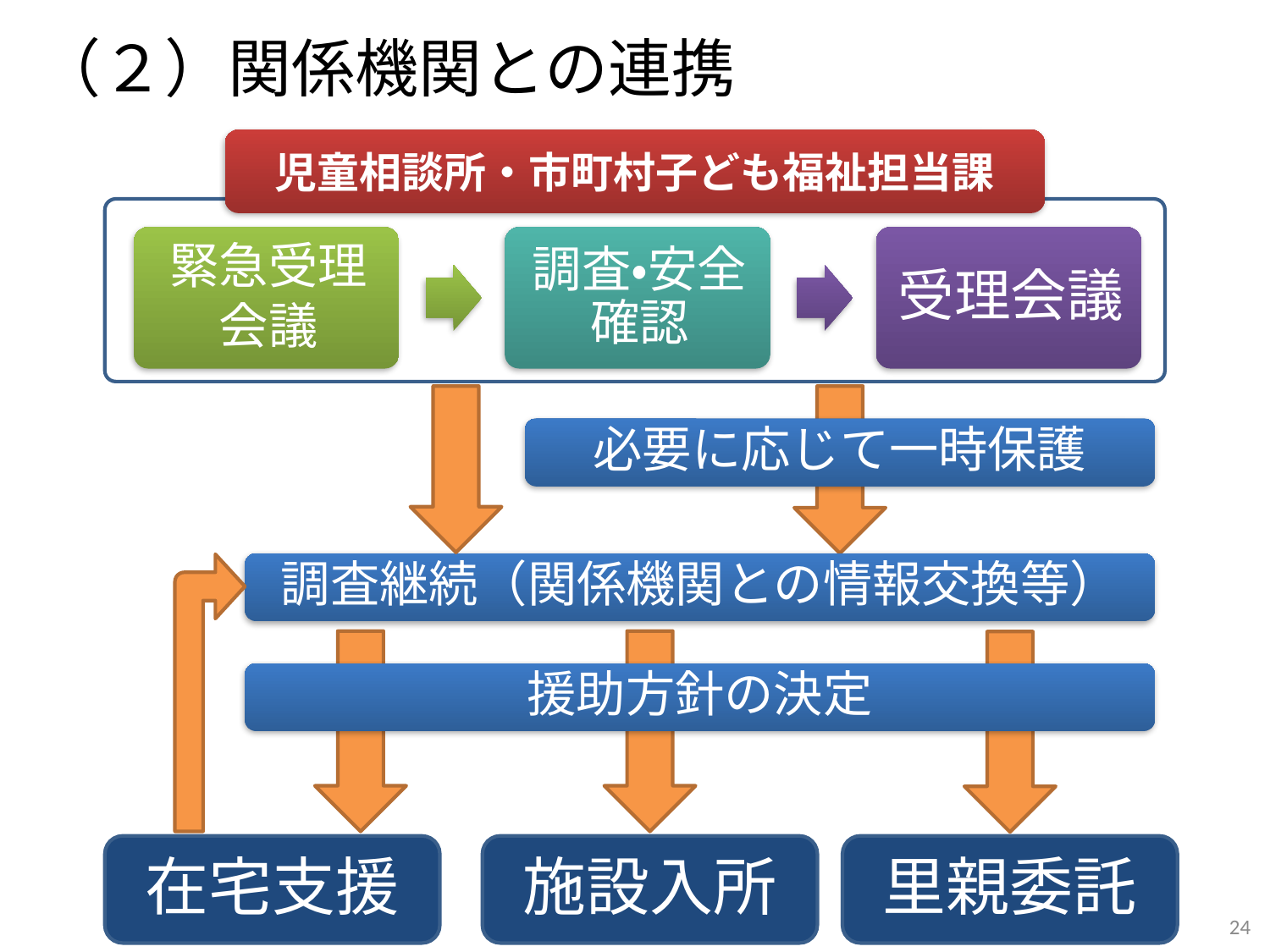

（２）関係機関との連携
児童相談所・市町村子ども福祉担当課

緊急受理
会議

調査・安全
確認

受理会議

必要に応じて一時保護
調査継続（関係機関との情報交換等）

援助方針の決定
在宅支援
施設入所
里親委託
24